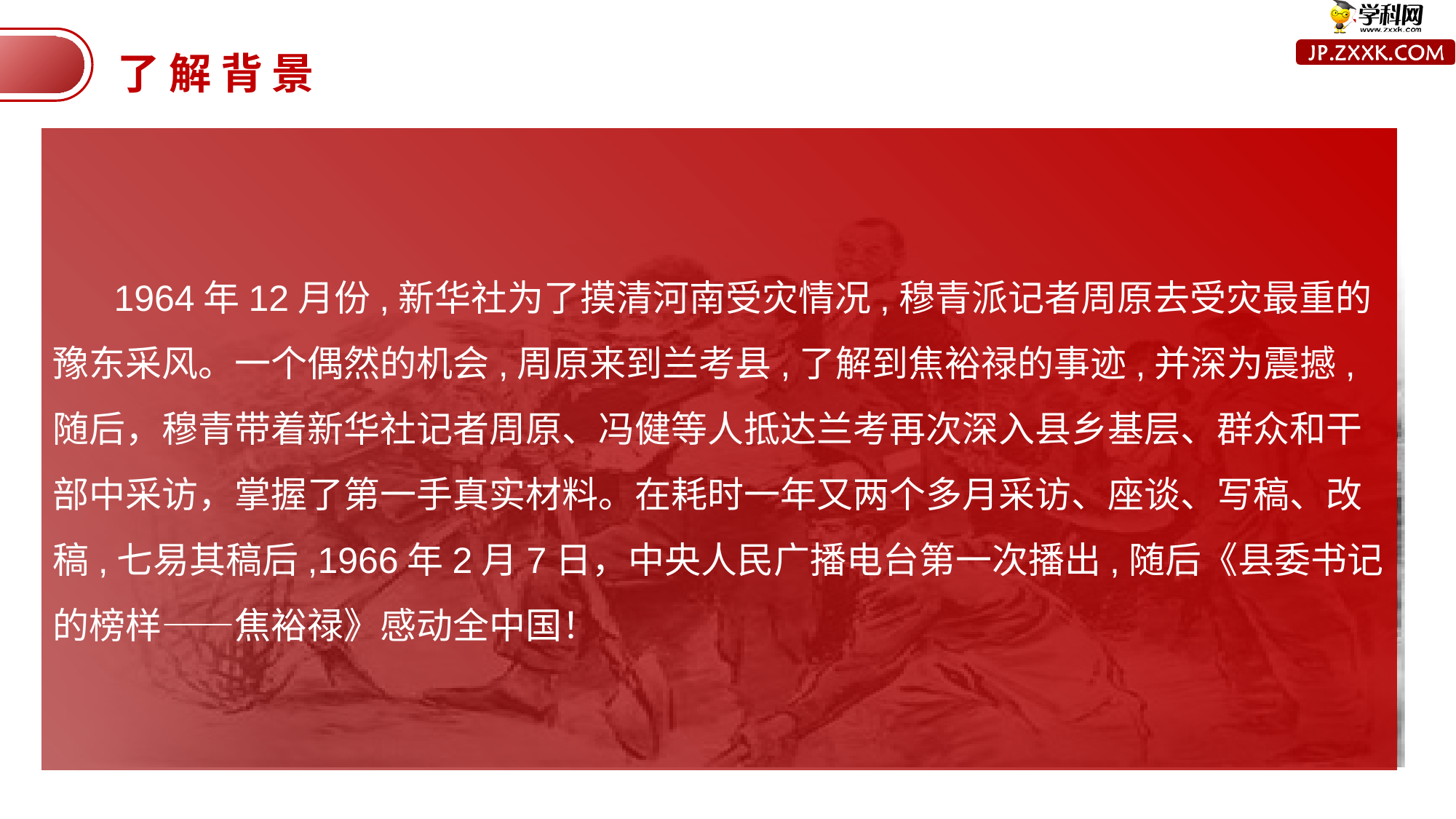

了解背景

      1964年12月份,新华社为了摸清河南受灾情况,穆青派记者周原去受灾最重的豫东采风。一个偶然的机会,周原来到兰考县,了解到焦裕禄的事迹,并深为震撼,随后，穆青带着新华社记者周原、冯健等人抵达兰考再次深入县乡基层、群众和干部中采访，掌握了第一手真实材料。在耗时一年又两个多月采访、座谈、写稿、改稿,七易其稿后,1966年2月7日，中央人民广播电台第一次播出,随后《县委书记的榜样——焦裕禄》感动全中国！